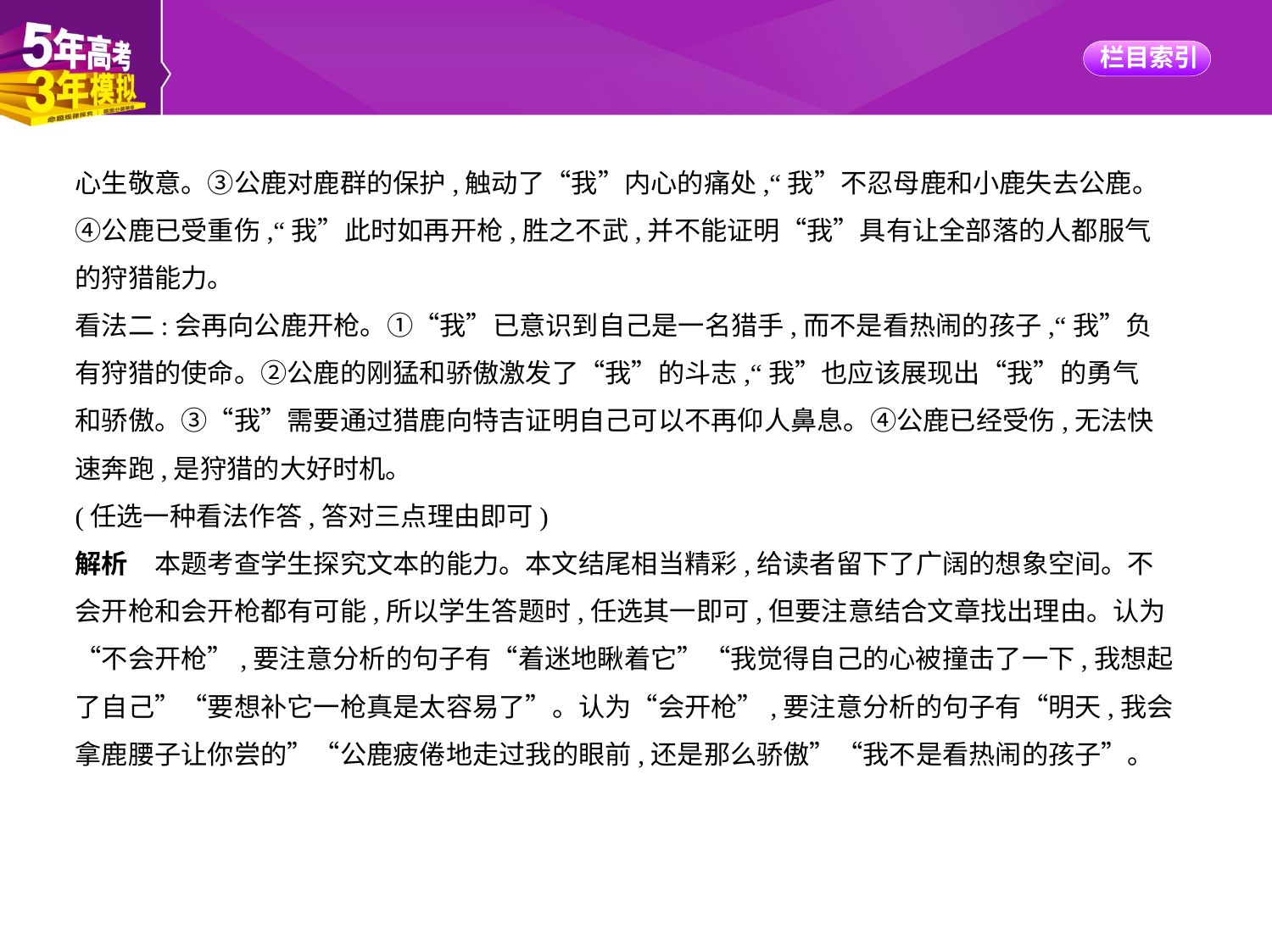

心生敬意。③公鹿对鹿群的保护,触动了“我”内心的痛处,“我”不忍母鹿和小鹿失去公鹿。
④公鹿已受重伤,“我”此时如再开枪,胜之不武,并不能证明“我”具有让全部落的人都服气
的狩猎能力。
看法二:会再向公鹿开枪。①“我”已意识到自己是一名猎手,而不是看热闹的孩子,“我”负
有狩猎的使命。②公鹿的刚猛和骄傲激发了“我”的斗志,“我”也应该展现出“我”的勇气
和骄傲。③“我”需要通过猎鹿向特吉证明自己可以不再仰人鼻息。④公鹿已经受伤,无法快
速奔跑,是狩猎的大好时机。
(任选一种看法作答,答对三点理由即可)
解析　本题考查学生探究文本的能力。本文结尾相当精彩,给读者留下了广阔的想象空间。不
会开枪和会开枪都有可能,所以学生答题时,任选其一即可,但要注意结合文章找出理由。认为
“不会开枪”,要注意分析的句子有“着迷地瞅着它”“我觉得自己的心被撞击了一下,我想起
了自己”“要想补它一枪真是太容易了”。认为“会开枪”,要注意分析的句子有“明天,我会
拿鹿腰子让你尝的”“公鹿疲倦地走过我的眼前,还是那么骄傲”“我不是看热闹的孩子”。